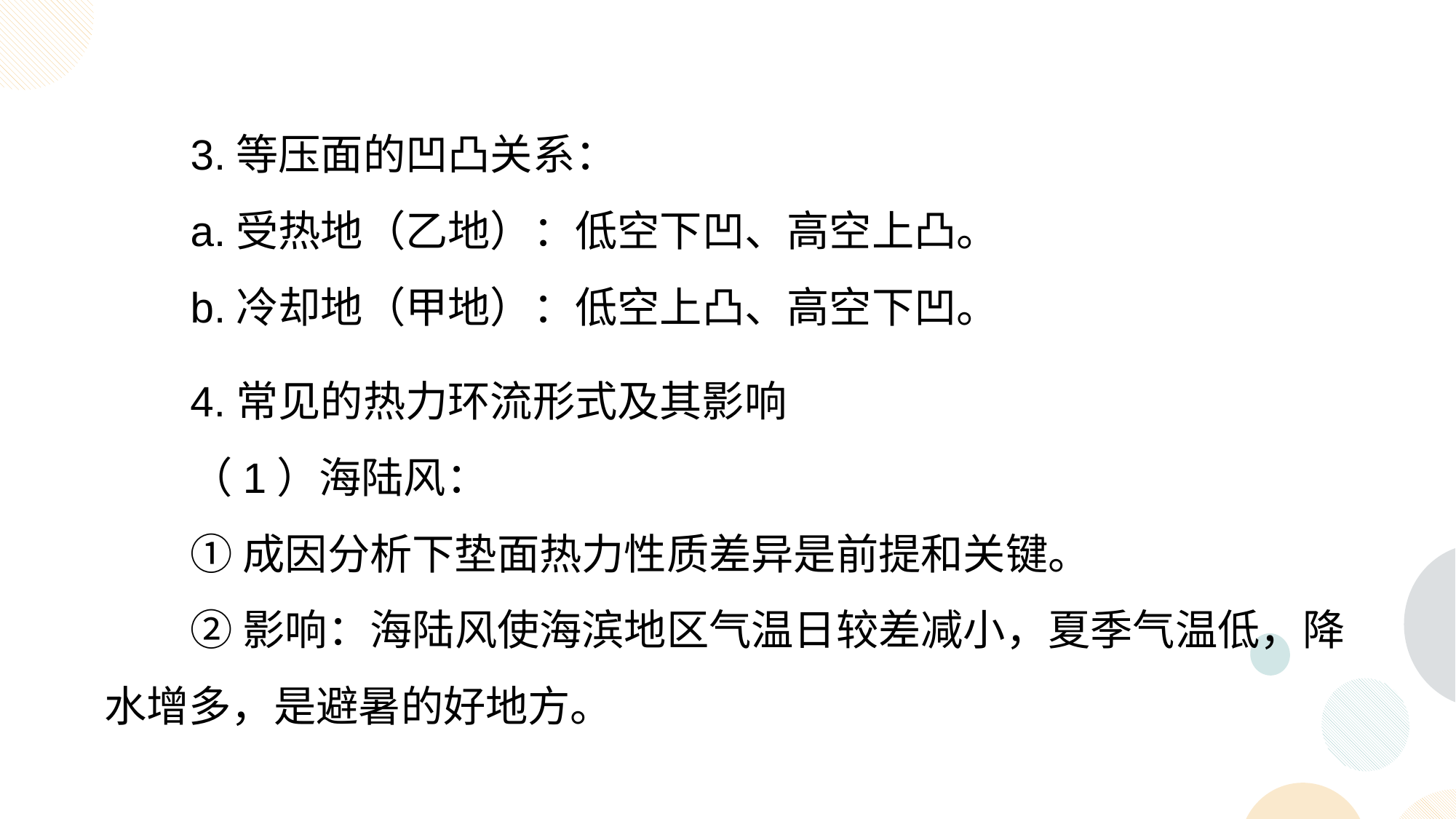

3.等压面的凹凸关系：
a.受热地（乙地）：低空下凹、高空上凸。
b.冷却地（甲地）：低空上凸、高空下凹。

4.常见的热力环流形式及其影响
（1）海陆风：
①成因分析下垫面热力性质差异是前提和关键。
②影响：海陆风使海滨地区气温日较差减小，夏季气温低，降水增多，是避暑的好地方。